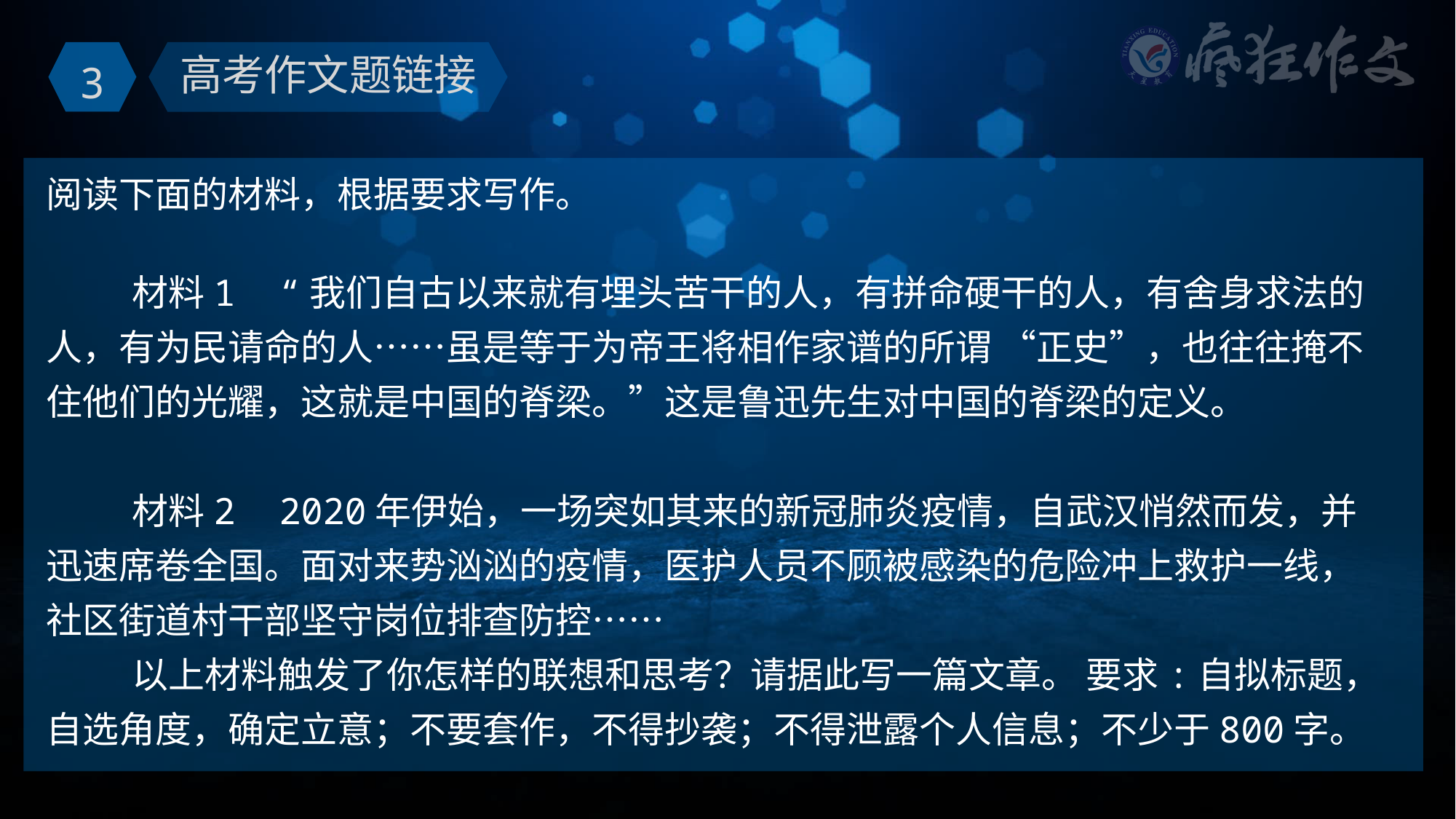

3
高考作文题链接

阅读下面的材料，根据要求写作。

材料1  “我们自古以来就有埋头苦干的人，有拼命硬干的人，有舍身求法的人，有为民请命的人……虽是等于为帝王将相作家谱的所谓 “正史”，也往往掩不住他们的光耀，这就是中国的脊梁。”这是鲁迅先生对中国的脊梁的定义。

材料2  2020年伊始，一场突如其来的新冠肺炎疫情，自武汉悄然而发，并迅速席卷全国。面对来势汹汹的疫情，医护人员不顾被感染的危险冲上救护一线，社区街道村干部坚守岗位排查防控……
以上材料触发了你怎样的联想和思考？请据此写一篇文章。 要求:自拟标题，自选角度，确定立意；不要套作，不得抄袭；不得泄露个人信息；不少于800字。